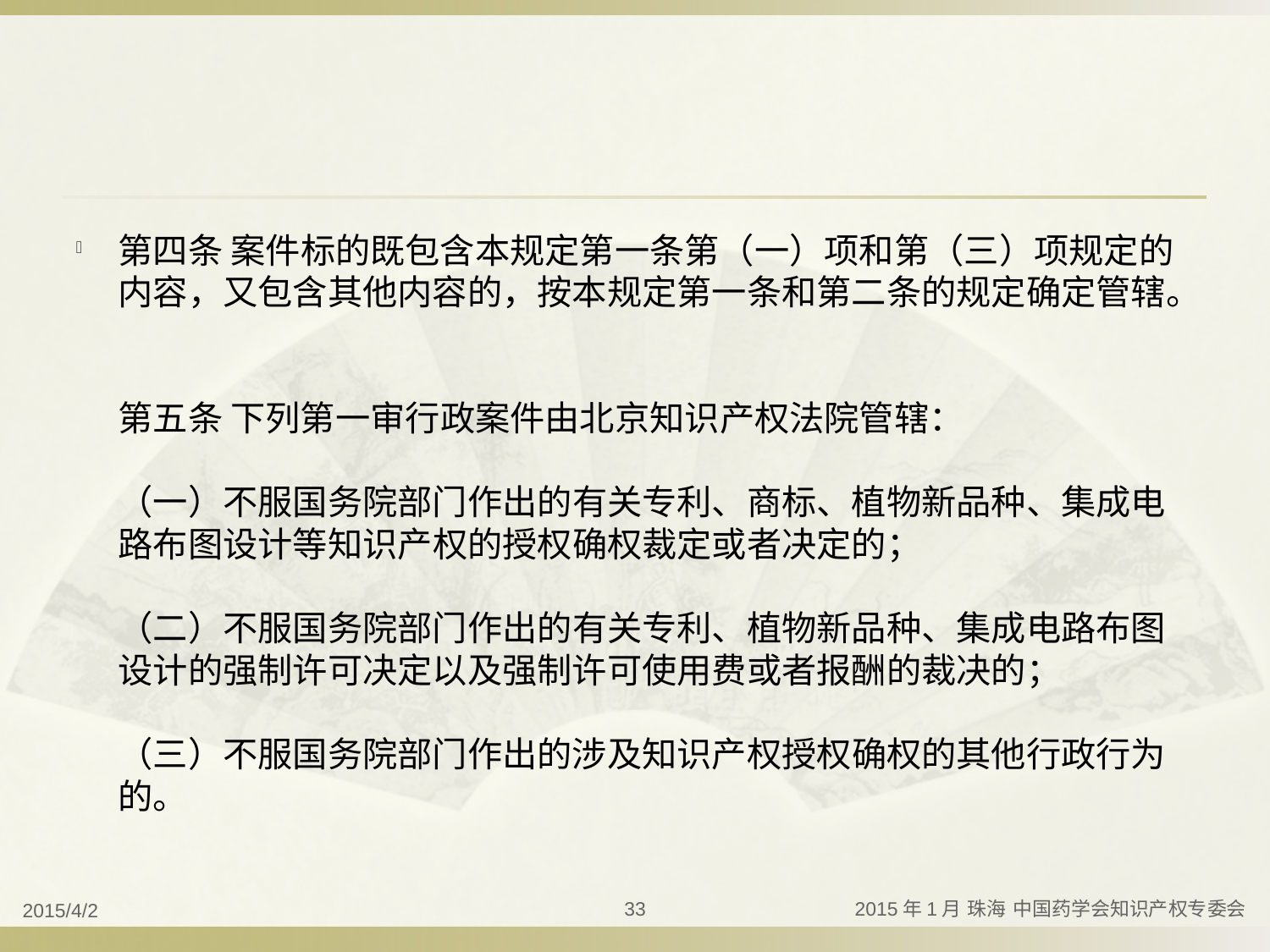

#
第四条 案件标的既包含本规定第一条第（一）项和第（三）项规定的内容，又包含其他内容的，按本规定第一条和第二条的规定确定管辖。
第五条 下列第一审行政案件由北京知识产权法院管辖：
（一）不服国务院部门作出的有关专利、商标、植物新品种、集成电路布图设计等知识产权的授权确权裁定或者决定的；
（二）不服国务院部门作出的有关专利、植物新品种、集成电路布图设计的强制许可决定以及强制许可使用费或者报酬的裁决的；
（三）不服国务院部门作出的涉及知识产权授权确权的其他行政行为的。
2015/4/2
33
2015年1月 珠海 中国药学会知识产权专委会